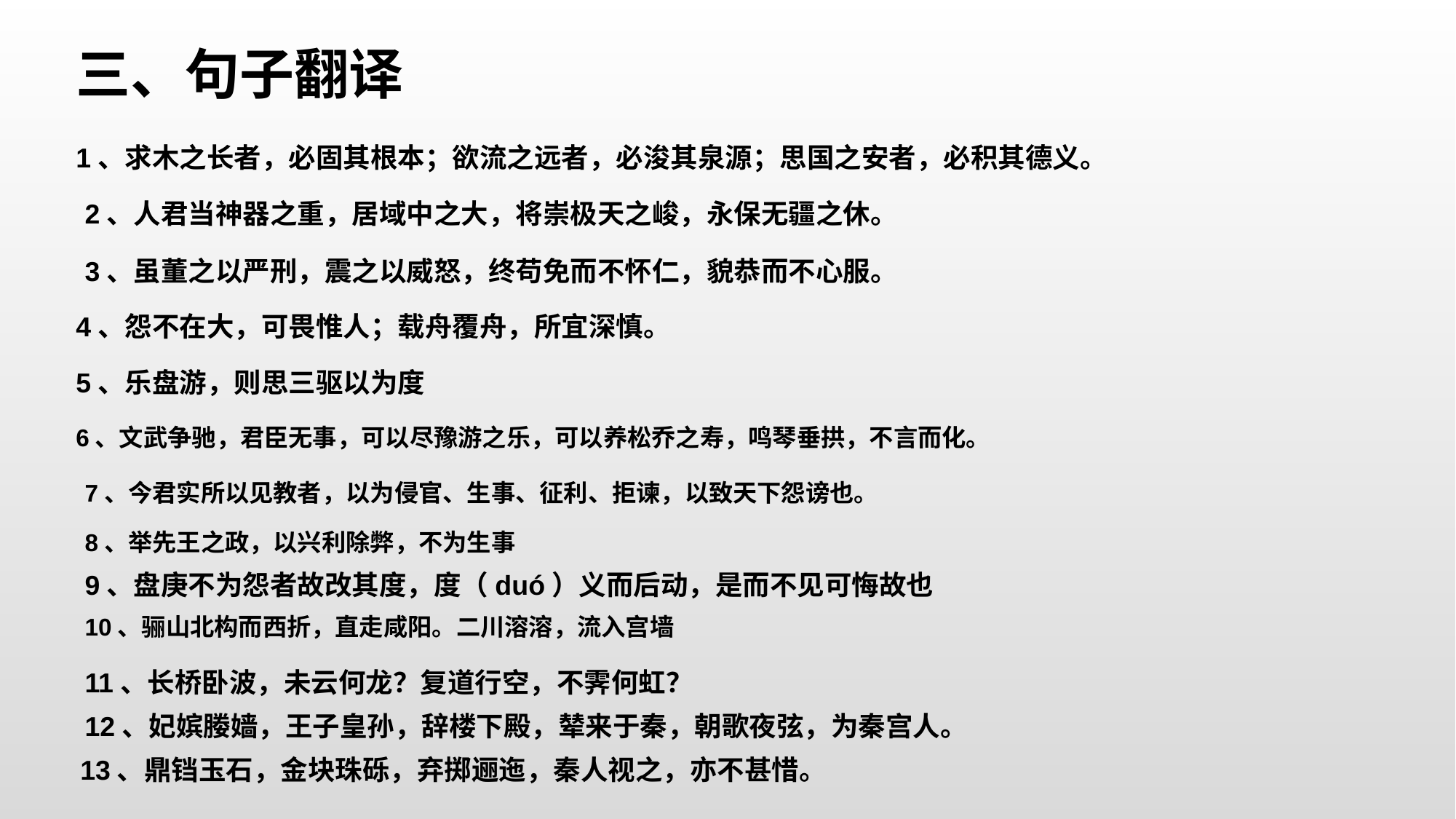

三、句子翻译
1、求木之长者，必固其根本；欲流之远者，必浚其泉源；思国之安者，必积其德义。
2、人君当神器之重，居域中之大，将崇极天之峻，永保无疆之休。
3、虽董之以严刑，震之以威怒，终苟免而不怀仁，貌恭而不心服。
4、怨不在大，可畏惟人；载舟覆舟，所宜深慎。
5、乐盘游，则思三驱以为度
6、文武争驰，君臣无事，可以尽豫游之乐，可以养松乔之寿，鸣琴垂拱，不言而化。
7、今君实所以见教者，以为侵官、生事、征利、拒谏，以致天下怨谤也。
8、举先王之政，以兴利除弊，不为生事
9、盘庚不为怨者故改其度，度（duó）义而后动，是而不见可悔故也
10、骊山北构而西折，直走咸阳。二川溶溶，流入宫墙
11、长桥卧波，未云何龙？复道行空，不霁何虹？
12、妃嫔媵嫱，王子皇孙，辞楼下殿，辇来于秦，朝歌夜弦，为秦宫人。
13、鼎铛玉石，金块珠砾，弃掷逦迤，秦人视之，亦不甚惜。